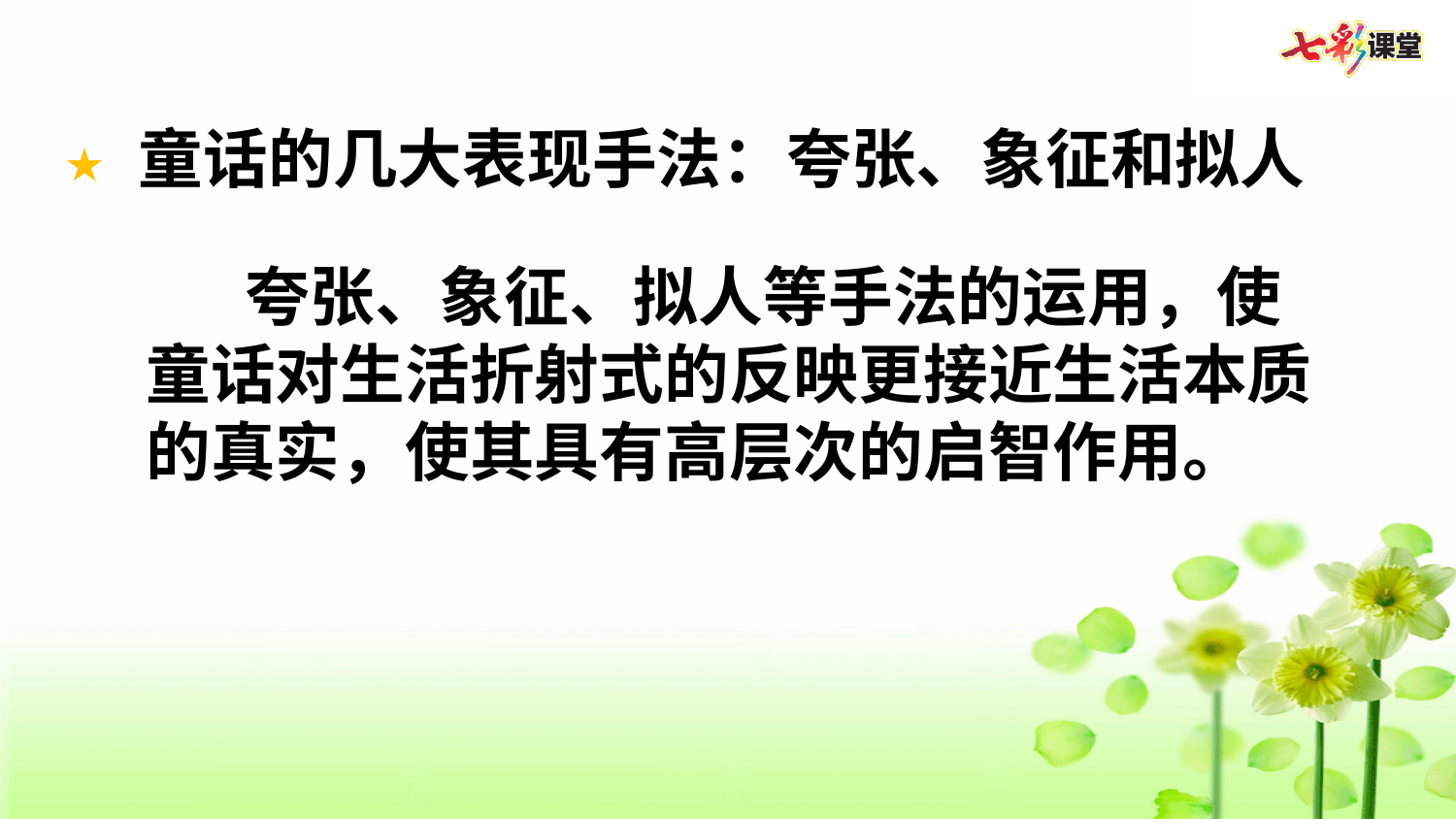

童话的几大表现手法：夸张、象征和拟人
夸张、象征、拟人等手法的运用，使童话对生活折射式的反映更接近生活本质的真实，使其具有高层次的启智作用。